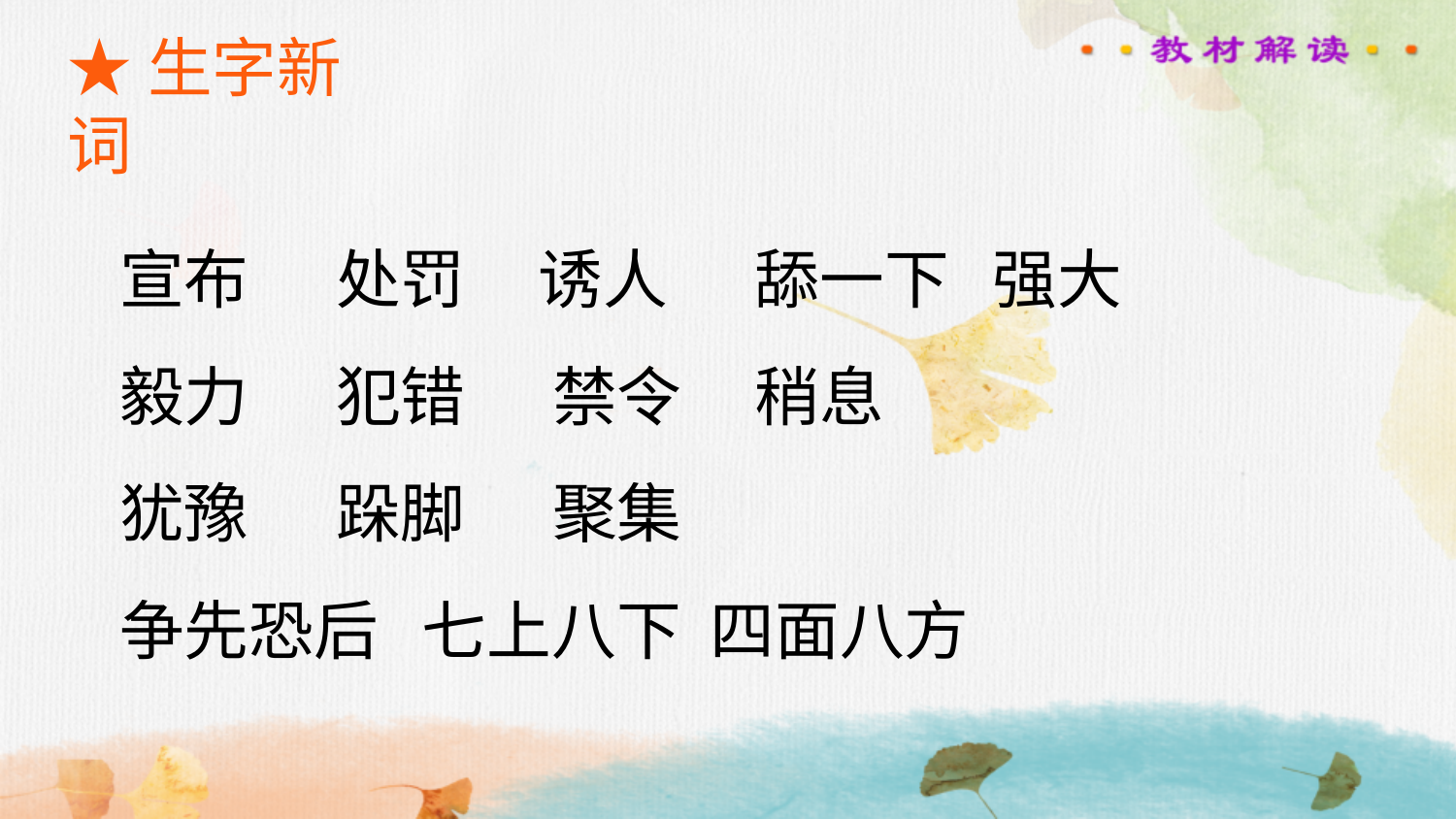

★生字新词
宣布      处罚     诱人      舔一下   强大      毅力      犯错      禁令     稍息
犹豫      跺脚      聚集
争先恐后   七上八下  四面八方